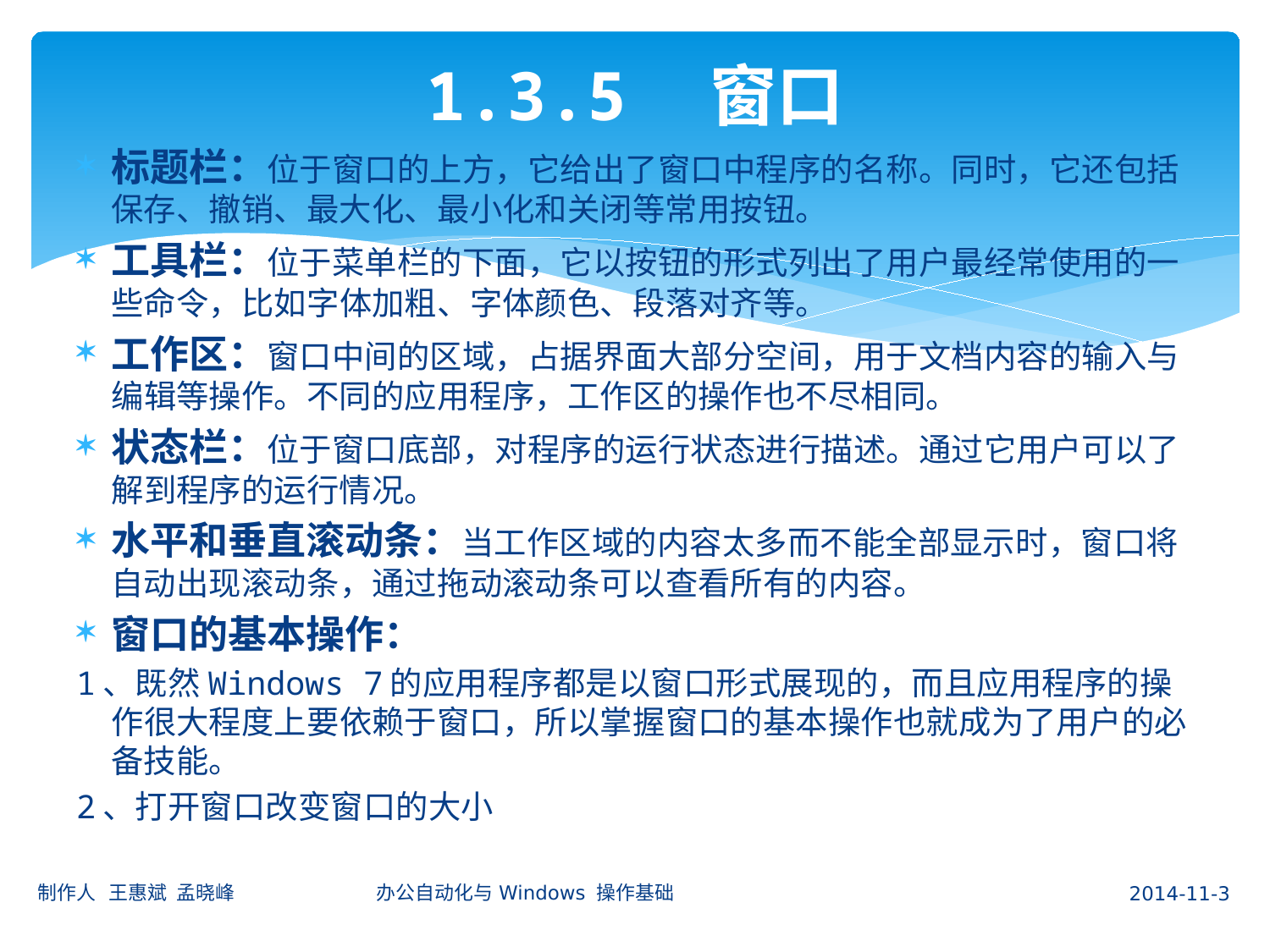

# 1.3.5　窗口
标题栏：位于窗口的上方，它给出了窗口中程序的名称。同时，它还包括保存、撤销、最大化、最小化和关闭等常用按钮。
工具栏：位于菜单栏的下面，它以按钮的形式列出了用户最经常使用的一些命令，比如字体加粗、字体颜色、段落对齐等。
工作区：窗口中间的区域，占据界面大部分空间，用于文档内容的输入与编辑等操作。不同的应用程序，工作区的操作也不尽相同。
状态栏：位于窗口底部，对程序的运行状态进行描述。通过它用户可以了解到程序的运行情况。
水平和垂直滚动条：当工作区域的内容太多而不能全部显示时，窗口将自动出现滚动条，通过拖动滚动条可以查看所有的内容。
窗口的基本操作：
1、既然Windows 7的应用程序都是以窗口形式展现的，而且应用程序的操作很大程度上要依赖于窗口，所以掌握窗口的基本操作也就成为了用户的必备技能。
2、打开窗口改变窗口的大小
制作人   王惠斌  孟晓峰                                办公自动化与Windows 操作基础
2014-11-3